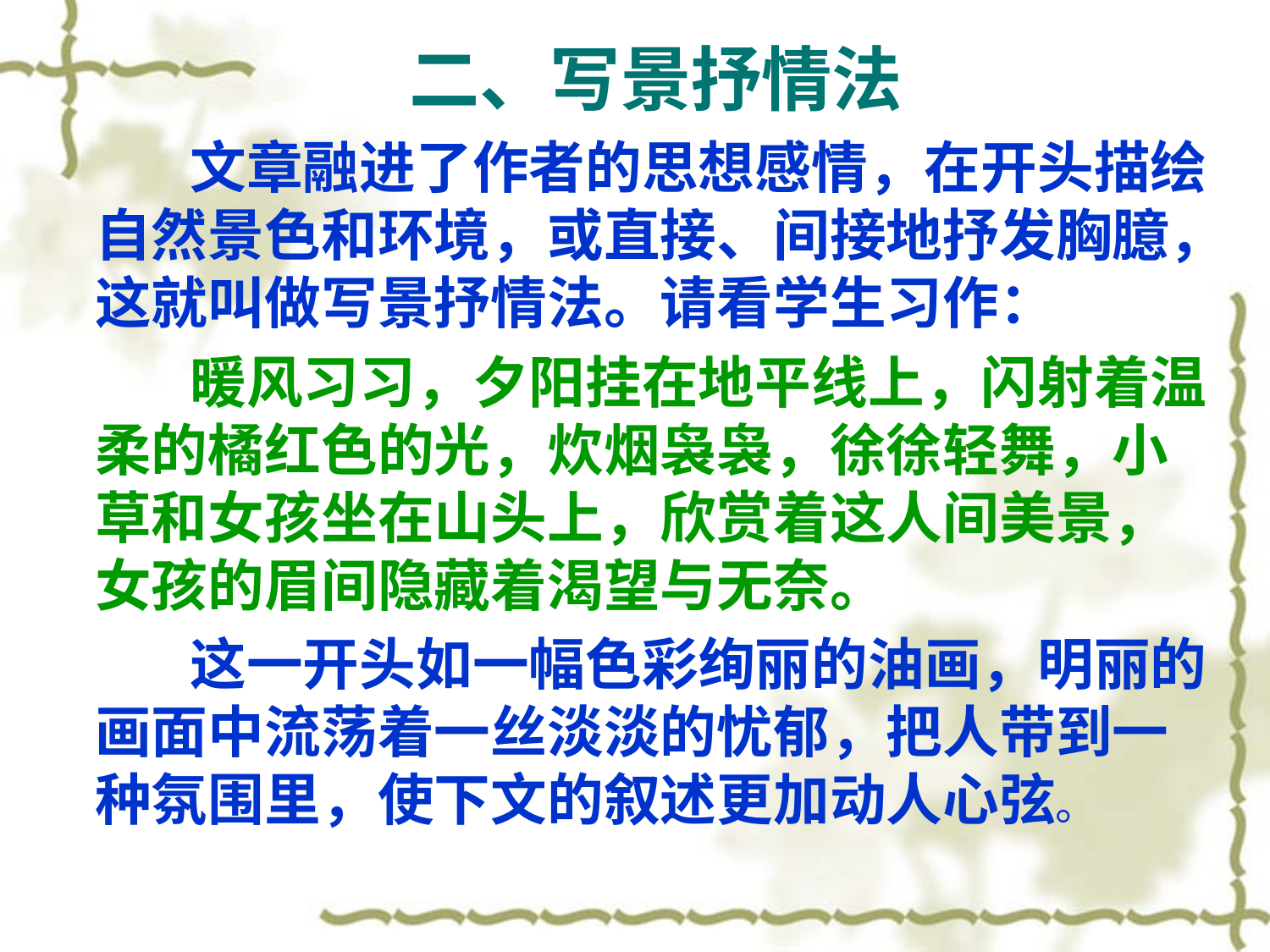

# 二、写景抒情法
          文章融进了作者的思想感情，在开头描绘自然景色和环境，或直接、间接地抒发胸臆，这就叫做写景抒情法。请看学生习作：
          暖风习习，夕阳挂在地平线上，闪射着温柔的橘红色的光，炊烟袅袅，徐徐轻舞，小草和女孩坐在山头上，欣赏着这人间美景，女孩的眉间隐藏着渴望与无奈。
          这一开头如一幅色彩绚丽的油画，明丽的画面中流荡着一丝淡淡的忧郁，把人带到一种氛围里，使下文的叙述更加动人心弦。
196